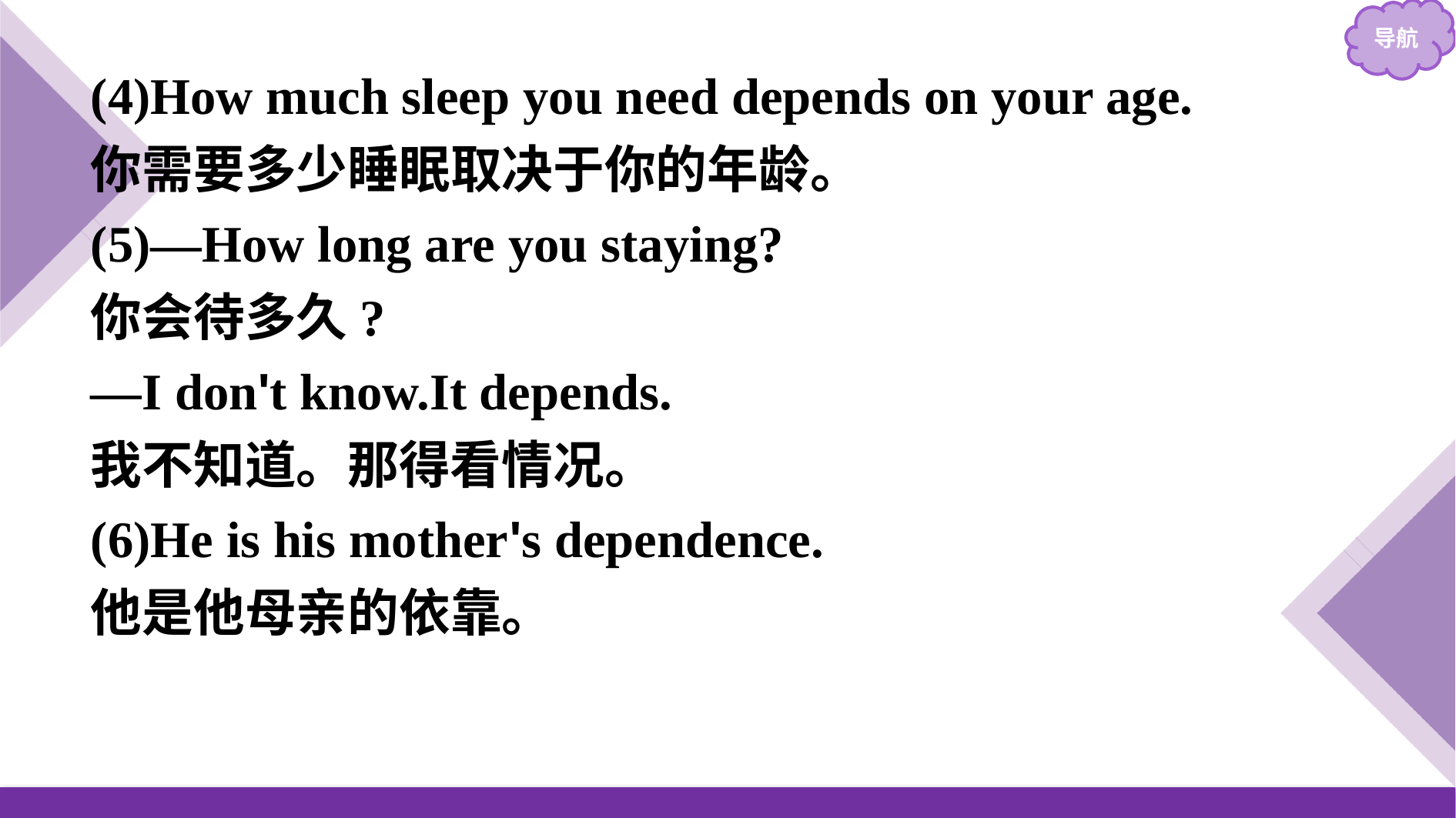

(4)How much sleep you need depends on your age.
你需要多少睡眠取决于你的年龄。
(5)—How long are you staying?
你会待多久?
—I don't know.It depends.
我不知道。那得看情况。
(6)He is his mother's dependence.
他是他母亲的依靠。